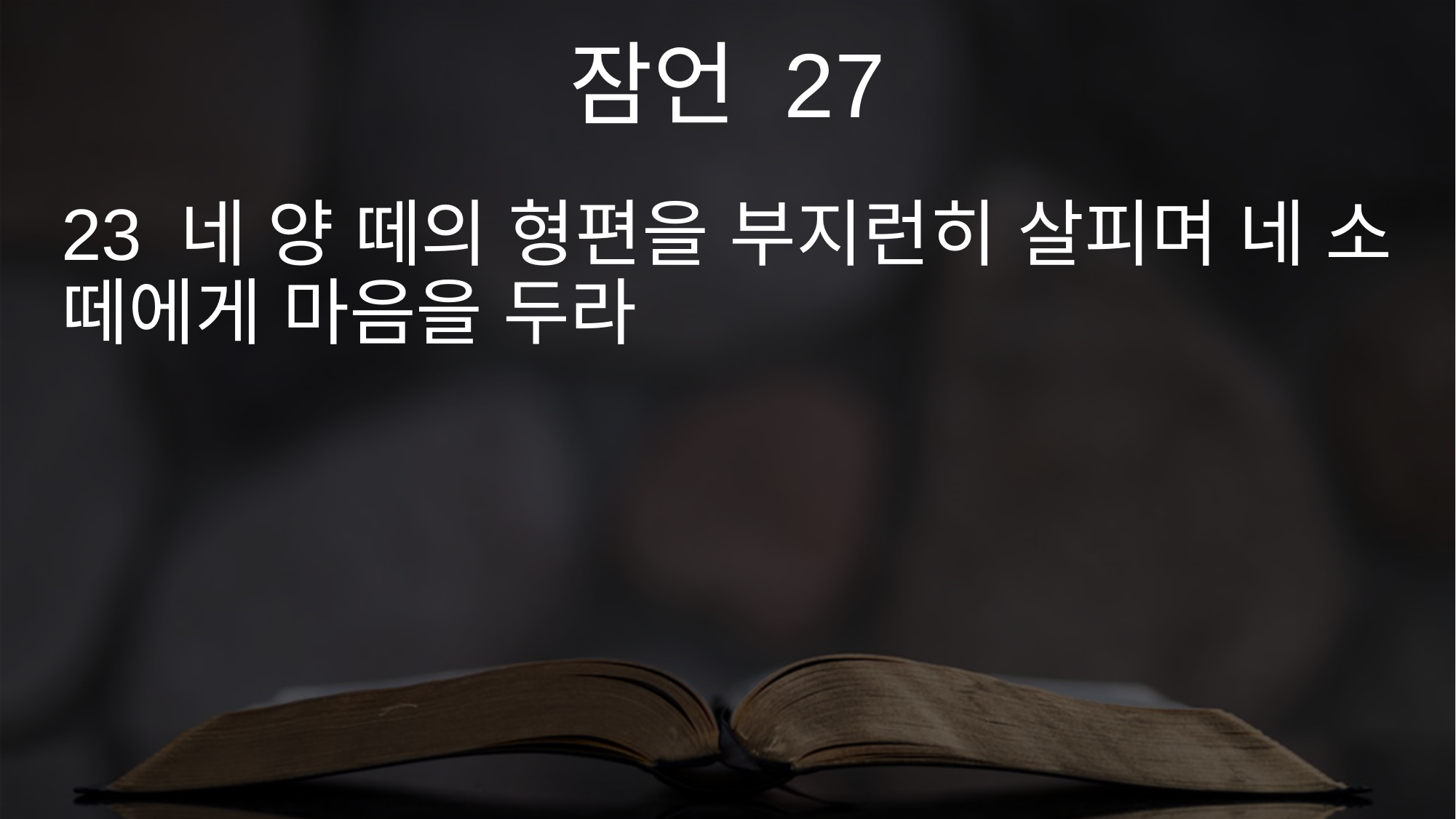

잠언 27
23 네 양 떼의 형편을 부지런히 살피며 네 소 떼에게 마음을 두라